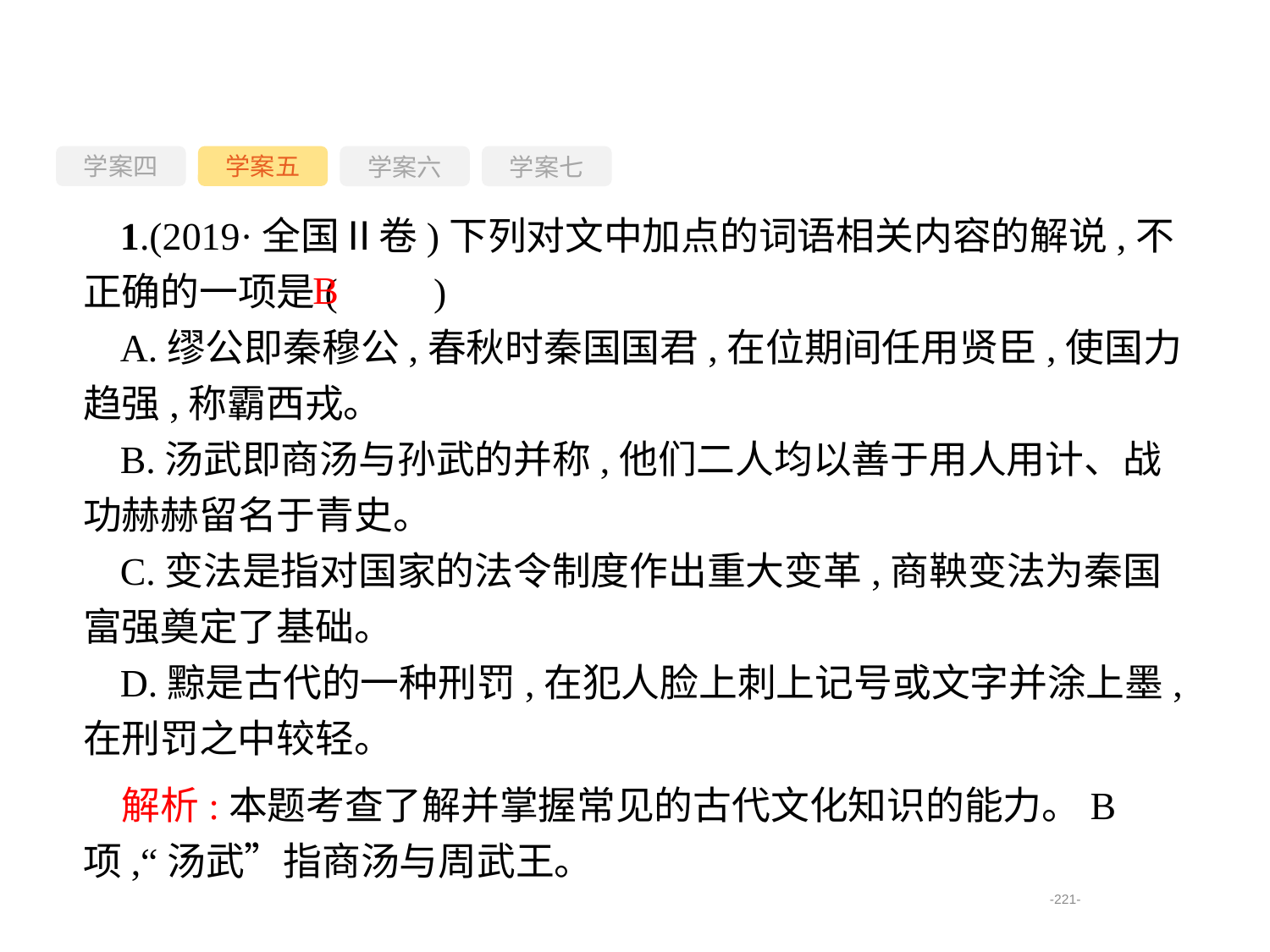

学案四
学案六
学案七
学案五
1.(2019·全国Ⅱ卷)下列对文中加点的词语相关内容的解说,不正确的一项是(　　)
A.缪公即秦穆公,春秋时秦国国君,在位期间任用贤臣,使国力趋强,称霸西戎。
B.汤武即商汤与孙武的并称,他们二人均以善于用人用计、战功赫赫留名于青史。
C.变法是指对国家的法令制度作出重大变革,商鞅变法为秦国富强奠定了基础。
D.黥是古代的一种刑罚,在犯人脸上刺上记号或文字并涂上墨,在刑罚之中较轻。
B
　解析:本题考查了解并掌握常见的古代文化知识的能力。B项,“汤武”指商汤与周武王。
-221-